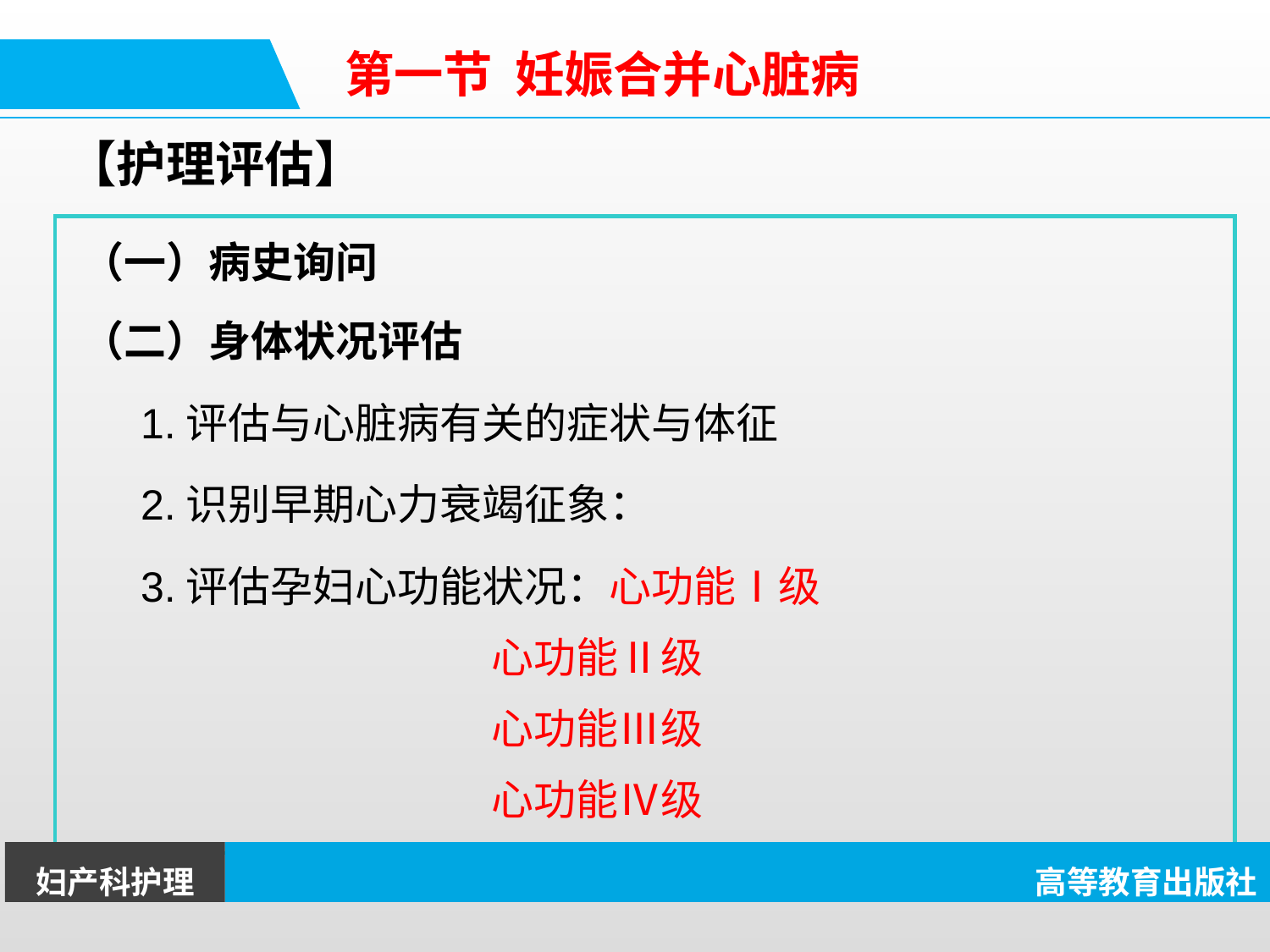

第一节  妊娠合并心脏病

【护理评估】

（一）病史询问
（二）身体状况评估
     1.评估与心脏病有关的症状与体征
     2.识别早期心力衰竭征象：
     3.评估孕妇心功能状况：心功能Ⅰ级
                                          心功能Ⅱ级
                                          心功能Ⅲ级
                                          心功能Ⅳ级

妇产科护理
高等教育出版社